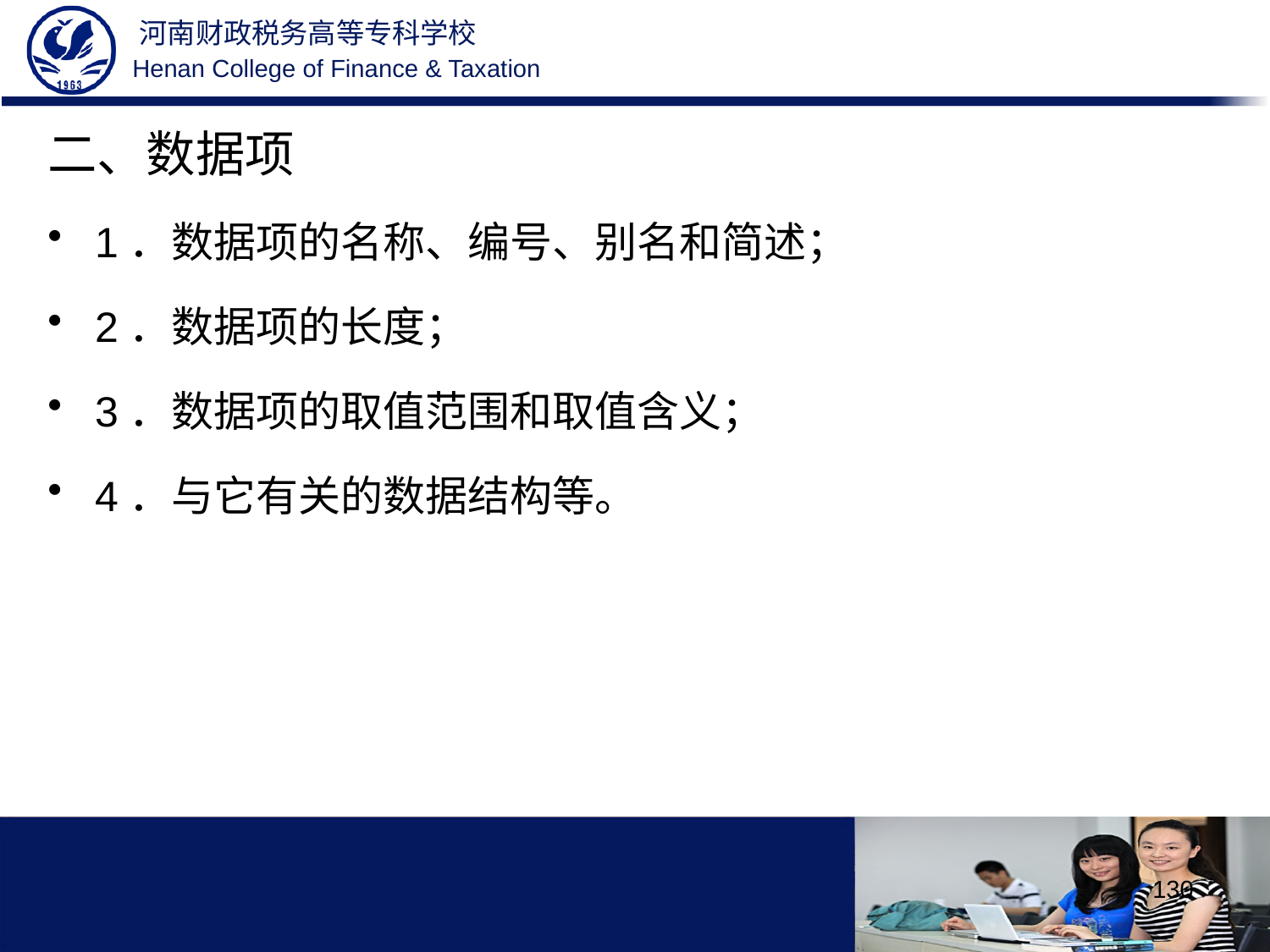

二、数据项
1．数据项的名称、编号、别名和简述；
2．数据项的长度；
3．数据项的取值范围和取值含义；
4．与它有关的数据结构等。

130